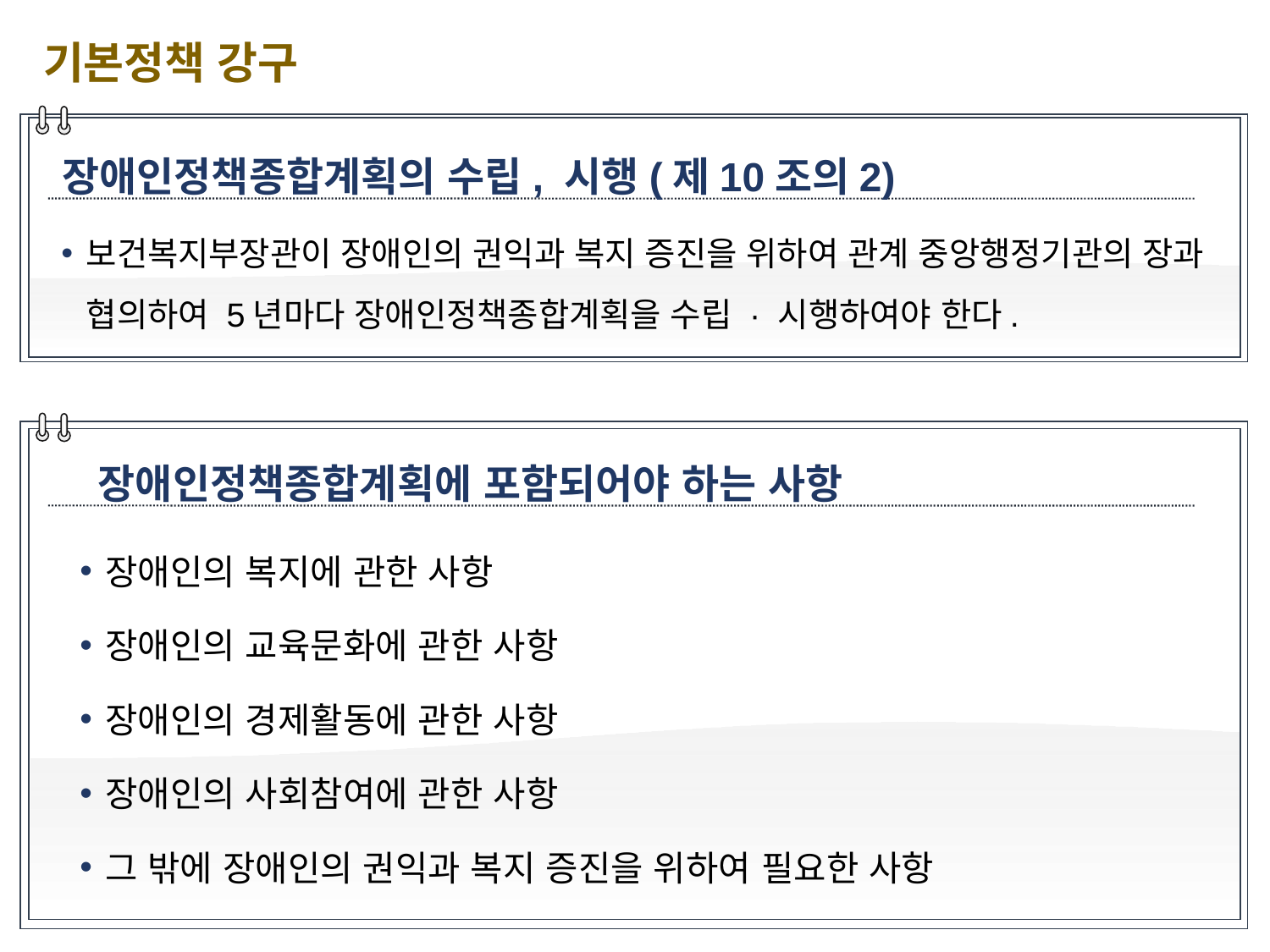

기본정책 강구

장애인정책종합계획의 수립, 시행(제10조의2)

보건복지부장관이 장애인의 권익과 복지 증진을 위하여 관계 중앙행정기관의 장과 협의하여 5년마다 장애인정책종합계획을 수립 · 시행하여야 한다.

장애인정책종합계획에 포함되어야 하는 사항

장애인의 복지에 관한 사항
장애인의 교육문화에 관한 사항
장애인의 경제활동에 관한 사항
장애인의 사회참여에 관한 사항
그 밖에 장애인의 권익과 복지 증진을 위하여 필요한 사항